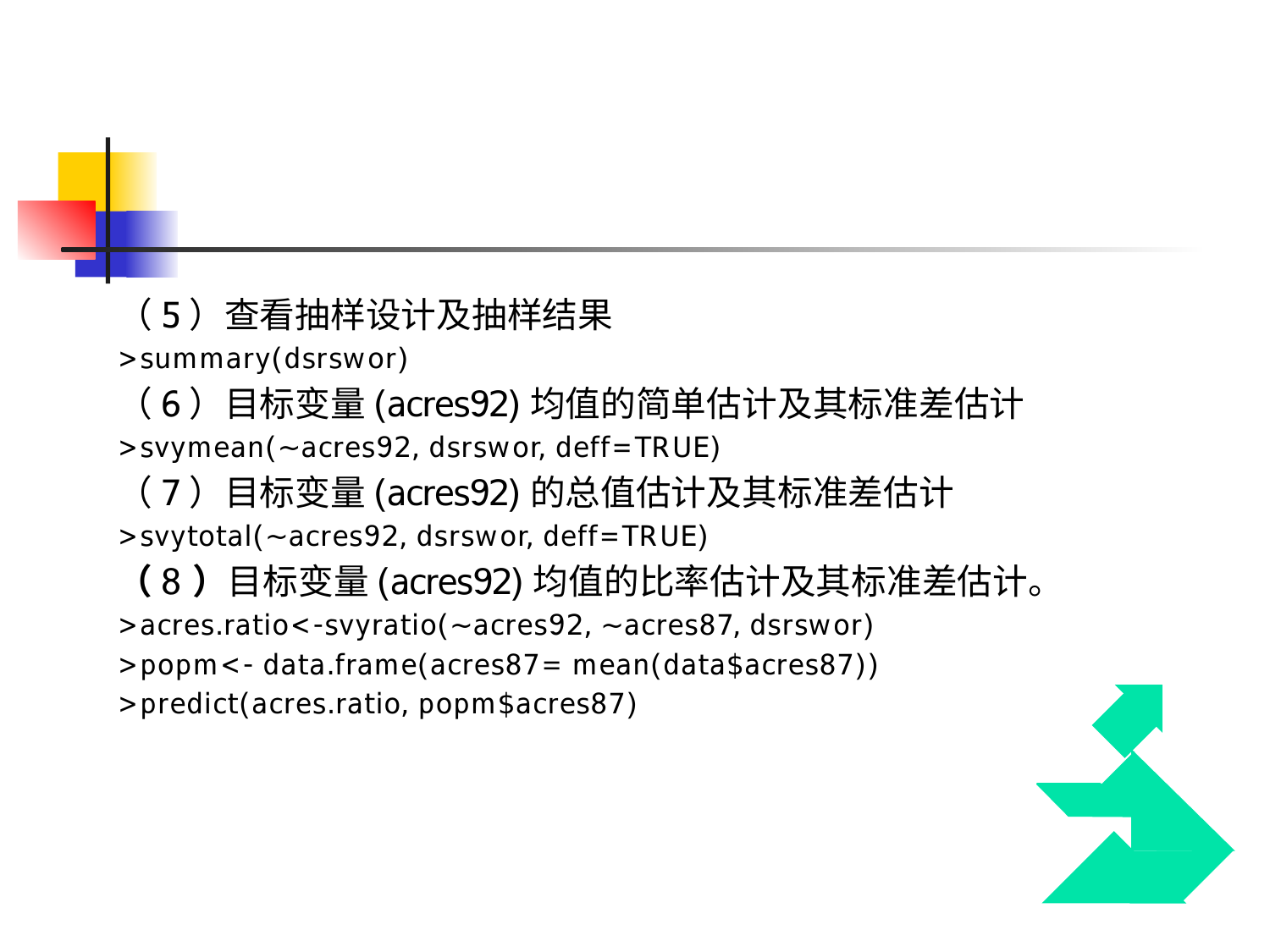

（5）查看抽样设计及抽样结果
>summary(dsrswor)
（6）目标变量(acres92)均值的简单估计及其标准差估计
>svymean(~acres92, dsrswor, deff=TRUE)
（7）目标变量(acres92)的总值估计及其标准差估计
>svytotal(~acres92, dsrswor, deff=TRUE)
（8）目标变量(acres92)均值的比率估计及其标准差估计。
>acres.ratio<-svyratio(~acres92, ~acres87, dsrswor)
>popm<- data.frame(acres87= mean(data$acres87))
>predict(acres.ratio, popm$acres87)